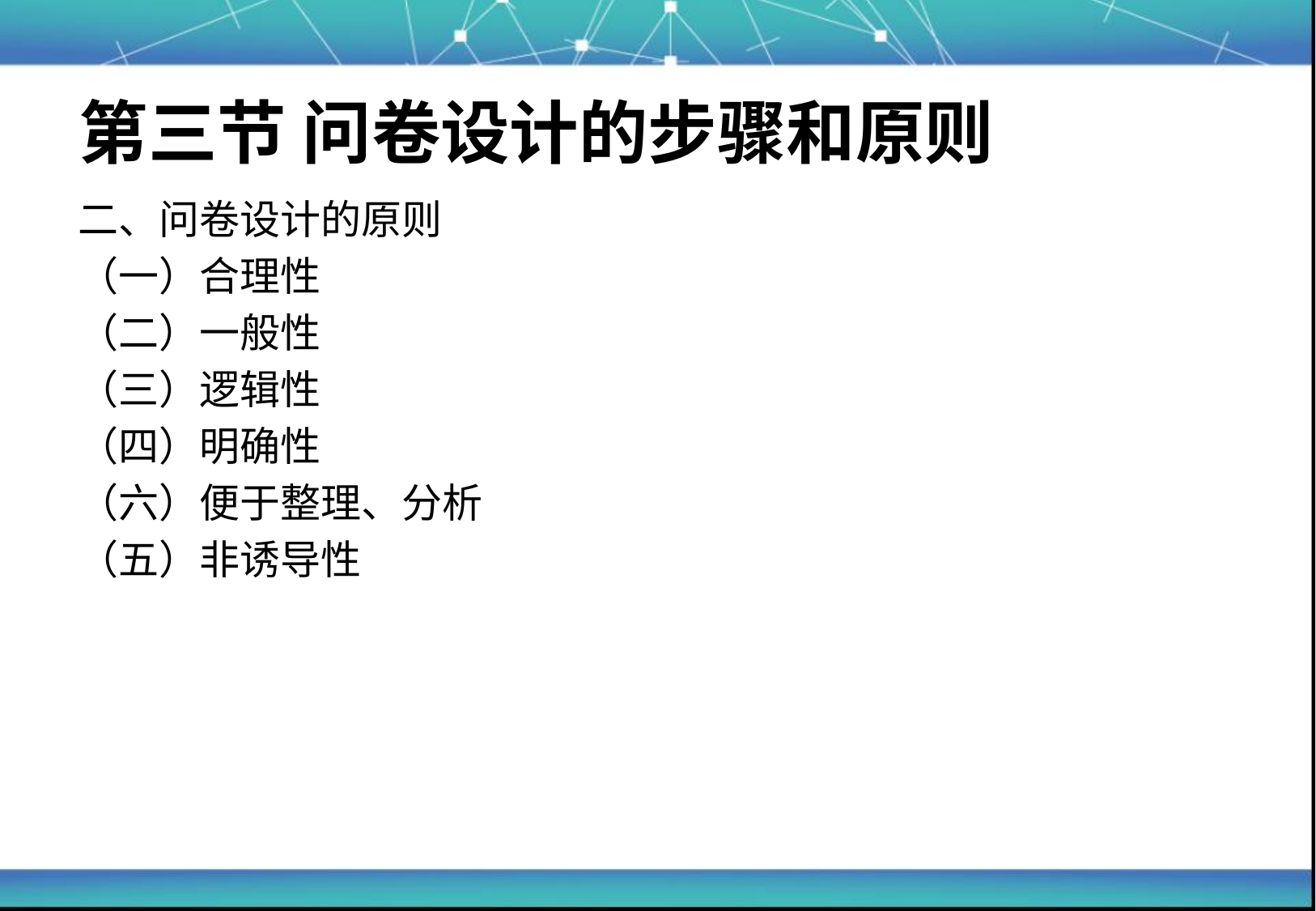

# 第三节 问卷设计的步骤和原则
二、问卷设计的原则
（一）合理性
（二）一般性
（三）逻辑性
（四）明确性
（六）便于整理、分析
（五）非诱导性